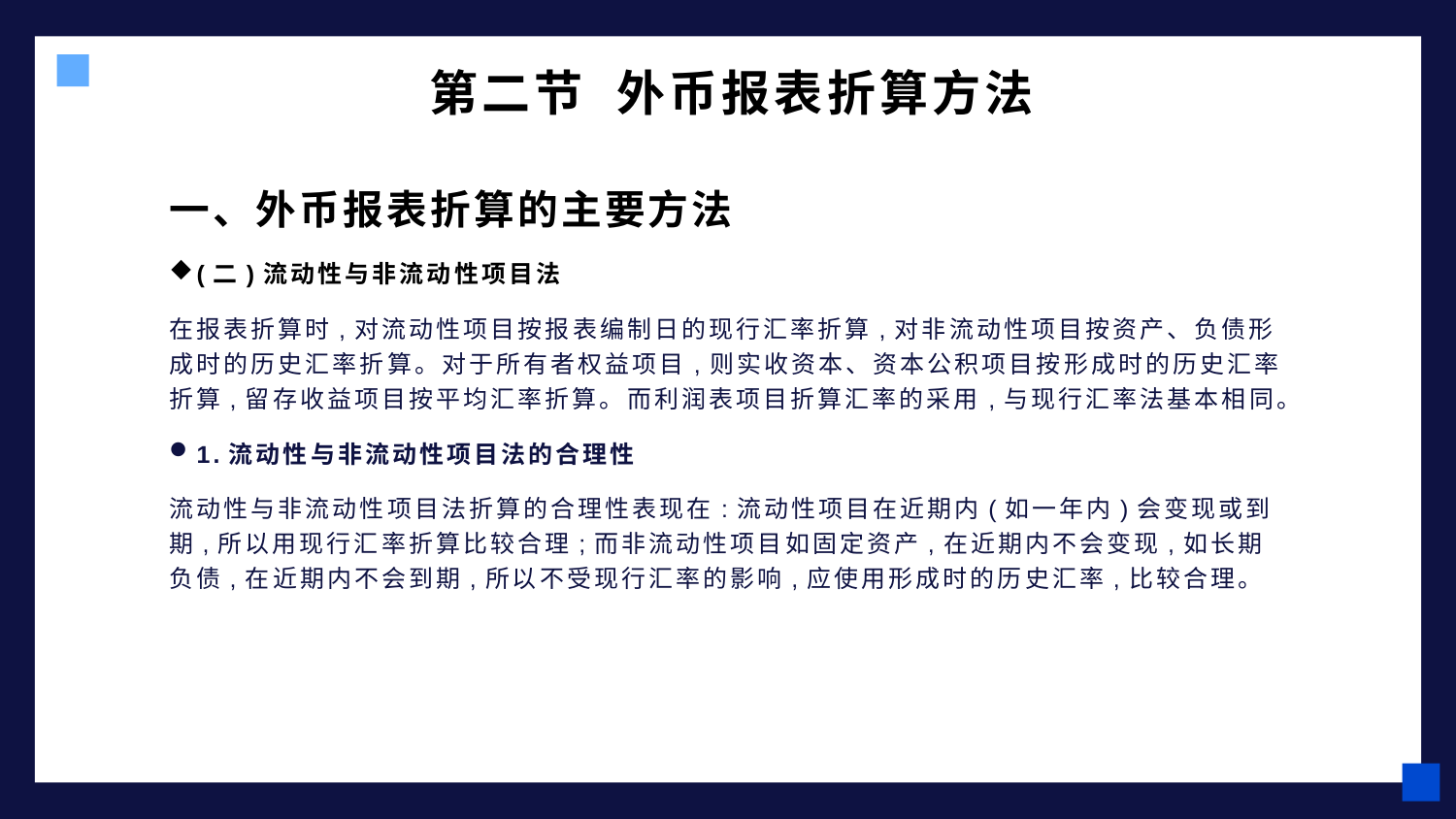

# 第二节  外币报表折算方法
一、外币报表折算的主要方法
(二)流动性与非流动性项目法
在报表折算时,对流动性项目按报表编制日的现行汇率折算,对非流动性项目按资产、负债形成时的历史汇率折算。对于所有者权益项目,则实收资本、资本公积项目按形成时的历史汇率折算,留存收益项目按平均汇率折算。而利润表项目折算汇率的采用,与现行汇率法基本相同。
1.流动性与非流动性项目法的合理性
流动性与非流动性项目法折算的合理性表现在:流动性项目在近期内(如一年内)会变现或到期,所以用现行汇率折算比较合理;而非流动性项目如固定资产,在近期内不会变现,如长期负债,在近期内不会到期,所以不受现行汇率的影响,应使用形成时的历史汇率,比较合理。